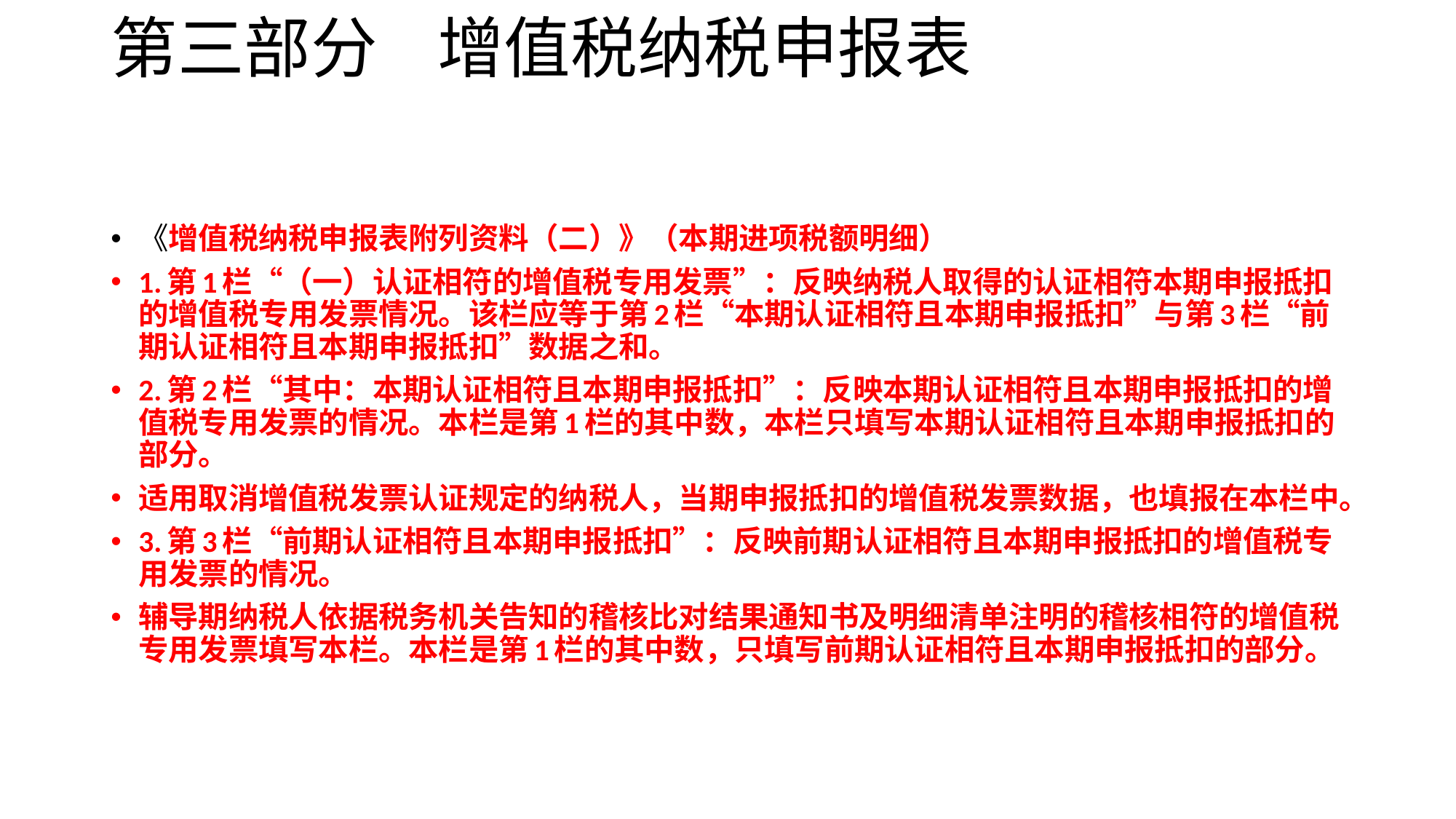

# 第三部分    增值税纳税申报表

《增值税纳税申报表附列资料（二）》（本期进项税额明细）
1.第1栏“（一）认证相符的增值税专用发票”：反映纳税人取得的认证相符本期申报抵扣的增值税专用发票情况。该栏应等于第2栏“本期认证相符且本期申报抵扣”与第3栏“前期认证相符且本期申报抵扣”数据之和。
2.第2栏“其中：本期认证相符且本期申报抵扣”：反映本期认证相符且本期申报抵扣的增值税专用发票的情况。本栏是第1栏的其中数，本栏只填写本期认证相符且本期申报抵扣的部分。
适用取消增值税发票认证规定的纳税人，当期申报抵扣的增值税发票数据，也填报在本栏中。
3.第3栏“前期认证相符且本期申报抵扣”：反映前期认证相符且本期申报抵扣的增值税专用发票的情况。
辅导期纳税人依据税务机关告知的稽核比对结果通知书及明细清单注明的稽核相符的增值税专用发票填写本栏。本栏是第1栏的其中数，只填写前期认证相符且本期申报抵扣的部分。